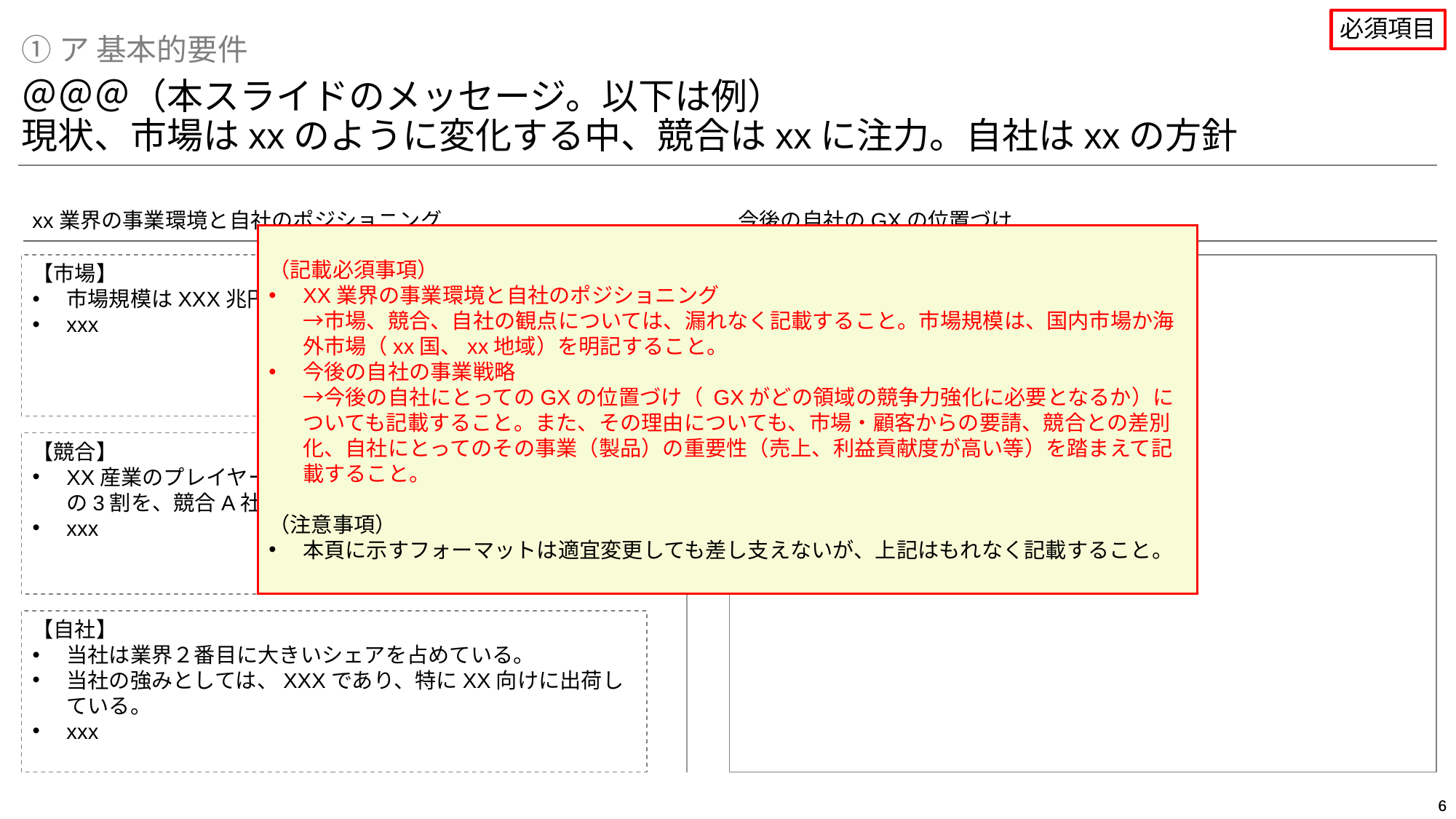

必須項目
①ア 基本的要件
＠＠＠（本スライドのメッセージ。以下は例）
現状、市場はxxのように変化する中、競合はxxに注力。自社はxxの方針
xx業界の事業環境と自社のポジショニング
今後の自社のGXの位置づけ
（記載必須事項）
XX業界の事業環境と自社のポジショニング
→市場、競合、自社の観点については、漏れなく記載すること。市場規模は、国内市場か海外市場（xx国、xx地域）を明記すること。
今後の自社の事業戦略
→今後の自社にとってのGXの位置づけ（ GXがどの領域の競争力強化に必要となるか）についても記載すること。また、その理由についても、市場・顧客からの要請、競合との差別化、自社にとってのその事業（製品）の重要性（売上、利益貢献度が高い等）を踏まえて記載すること。

（注意事項）
本頁に示すフォーマットは適宜変更しても差し支えないが、上記はもれなく記載すること。
 ＞
【xx事業の全体戦略】
xxx
xxx

【市場】
市場規模はXXX兆円ほどであり、地産地消型の市場である。
xxx

【競合】
XX産業のプレイヤーは○○社ほどプレイヤーがおり、市場の3割を、競合A社が占めている。
xxx

【自社】
当社は業界２番目に大きいシェアを占めている。
当社の強みとしては、XXXであり、特にXX向けに出荷している。
xxx